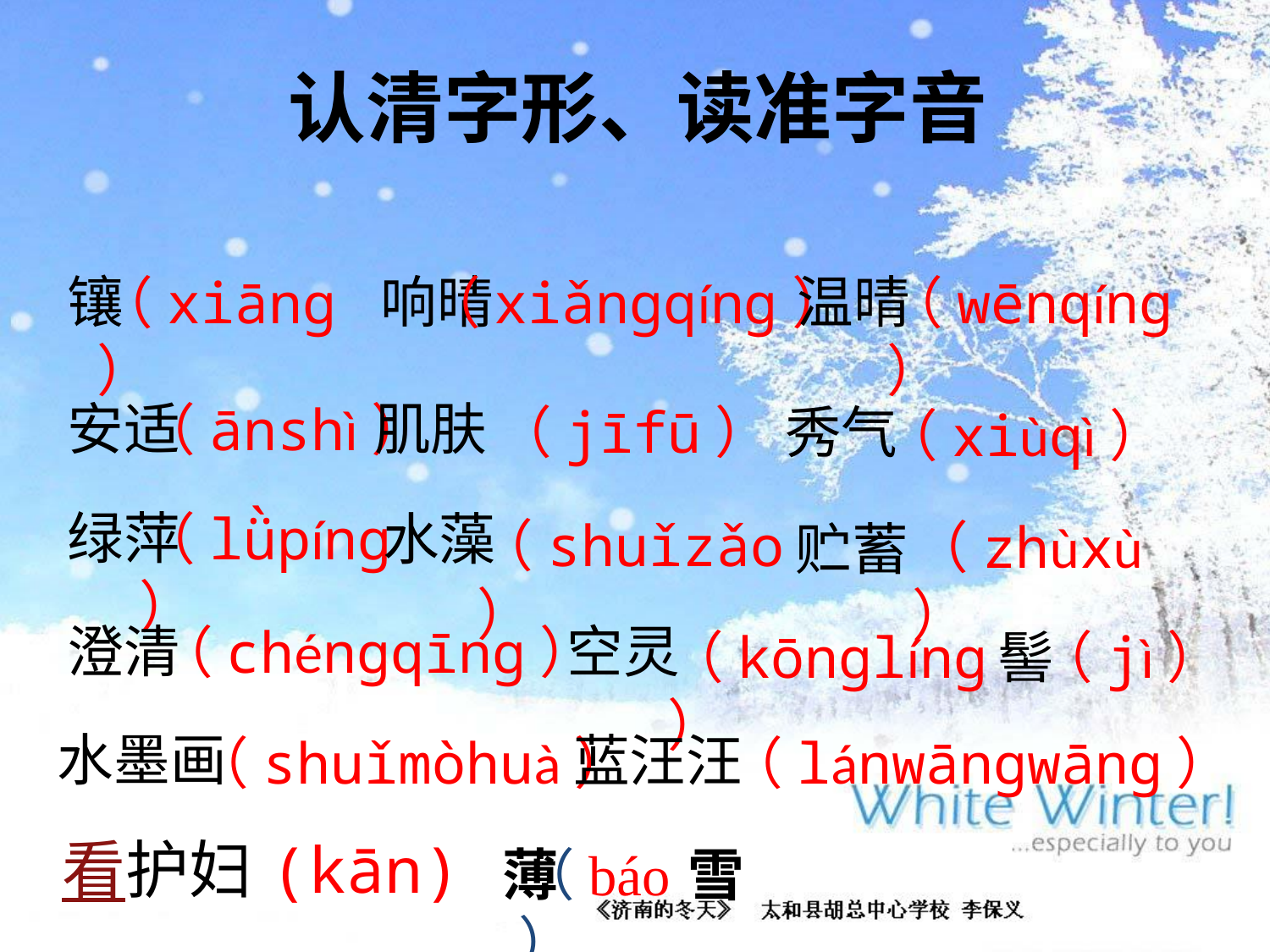

# 认清字形、读准字音
镶
 响晴
温晴
（xiāng）
（xiǎngqíng）
（wēnqíng）
安适
肌肤
（ānshì）
（jīfū）
秀气
（xiùqì）
绿萍
（lǜpíng）
水藻

（shuǐzǎo）
（zhùxù）
贮蓄
澄清
空灵
（chéngqīng）
（kōnglíng）
髻
（jì）
水墨画
蓝汪汪
（shuǐmòhuà）
（lánwāngwāng）

看护妇
(kān)
薄          雪
（báo）